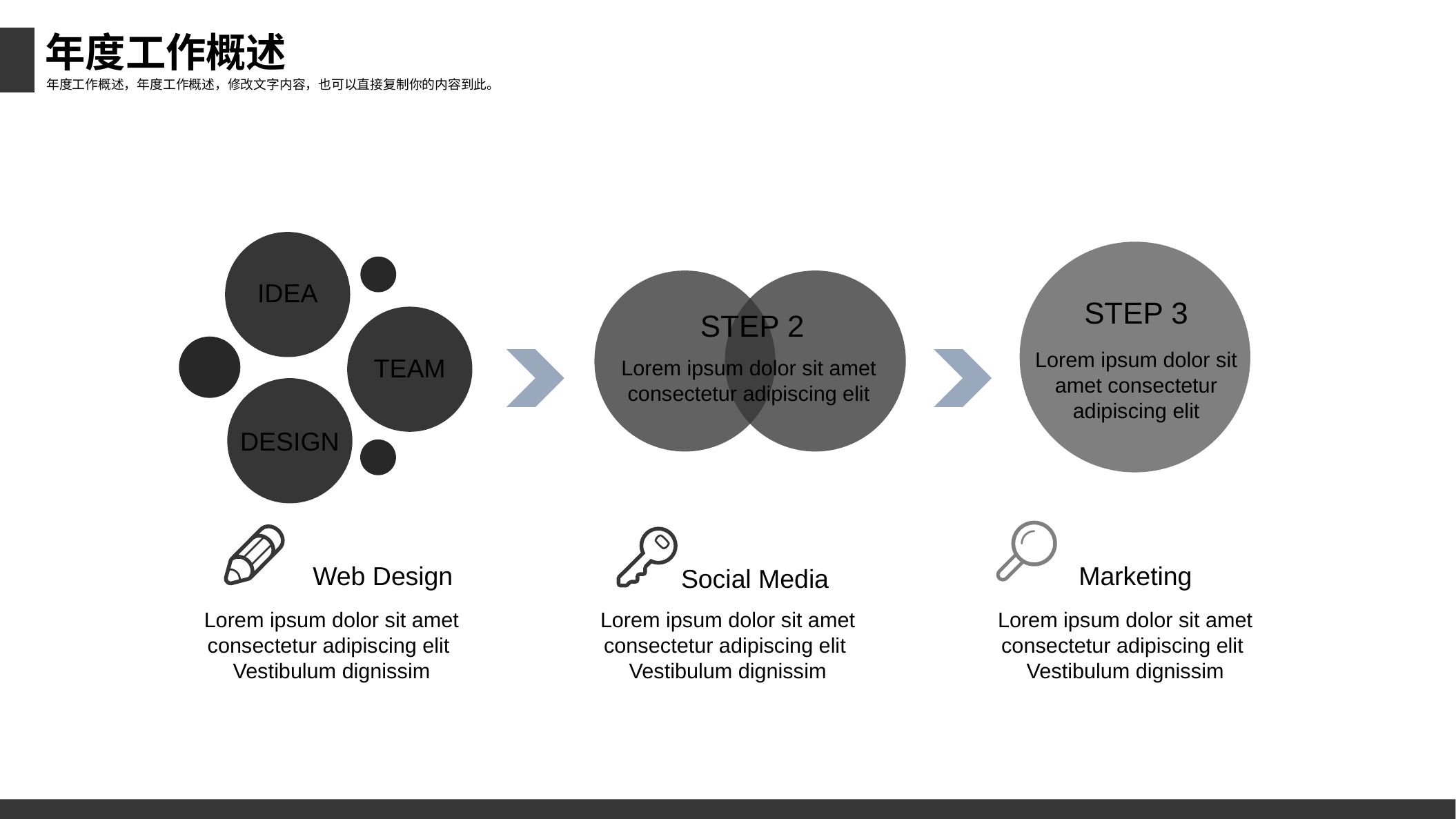

年度工作概述

年度工作概述，年度工作概述，修改文字内容，也可以直接复制你的内容到此。
IDEA

TEAM

DESIGN

STEP 3
Lorem ipsum dolor sit amet consectetur adipiscing elit

STEP 2
Lorem ipsum dolor sit amet consectetur adipiscing elit

Marketing
Lorem ipsum dolor sit amet consectetur adipiscing elit  Vestibulum dignissim

Web Design
Lorem ipsum dolor sit amet consectetur adipiscing elit  Vestibulum dignissim

Social Media
Lorem ipsum dolor sit amet consectetur adipiscing elit  Vestibulum dignissim